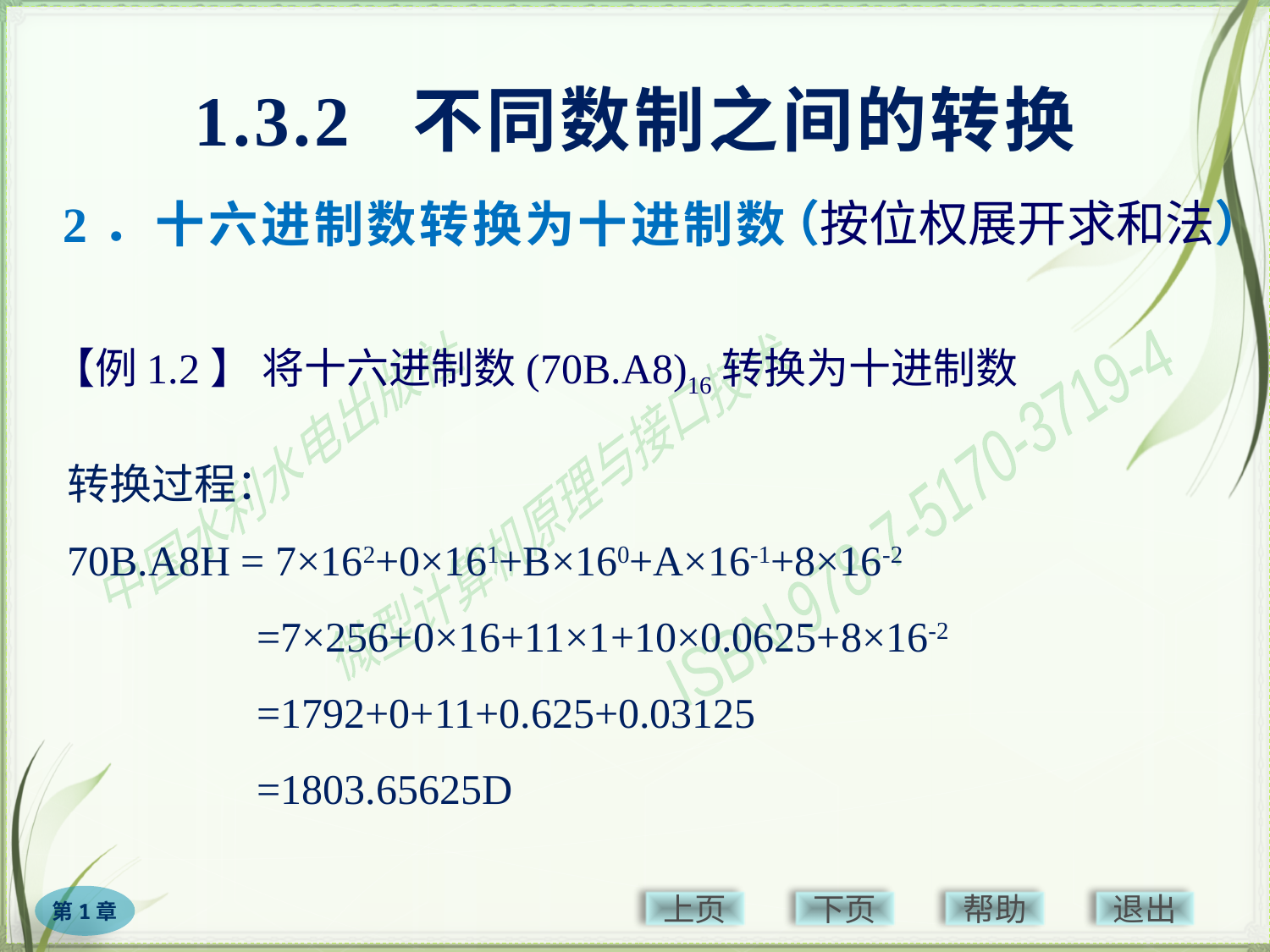

1.3.2  不同数制之间的转换
（按位权展开求和法）
# 2．十六进制数转换为十进制数
【例1.2】 将十六进制数(70B.A8)16转换为十进制数
转换过程：
70B.A8H = 7×162+0×161+B×160+A×16-1+8×16-2
　　　　=7×256+0×16+11×1+10×0.0625+8×16-2
　　　　=1792+0+11+0.625+0.03125
　　　　=1803.65625D